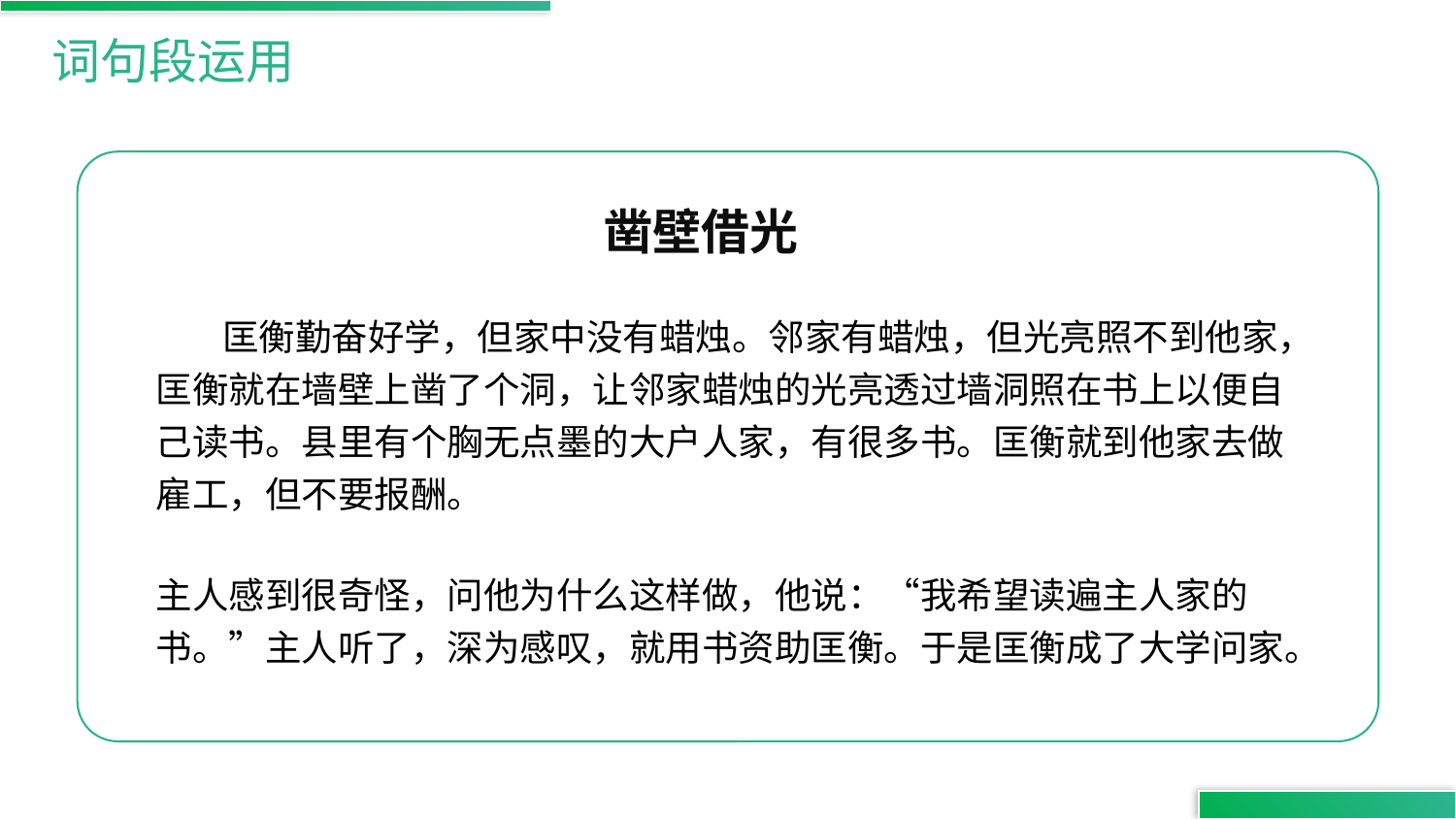

词句段运用
凿壁借光
       匡衡勤奋好学，但家中没有蜡烛。邻家有蜡烛，但光亮照不到他家，匡衡就在墙壁上凿了个洞，让邻家蜡烛的光亮透过墙洞照在书上以便自己读书。县里有个胸无点墨的大户人家，有很多书。匡衡就到他家去做雇工，但不要报酬。
主人感到很奇怪，问他为什么这样做，他说：“我希望读遍主人家的书。”主人听了，深为感叹，就用书资助匡衡。于是匡衡成了大学问家。